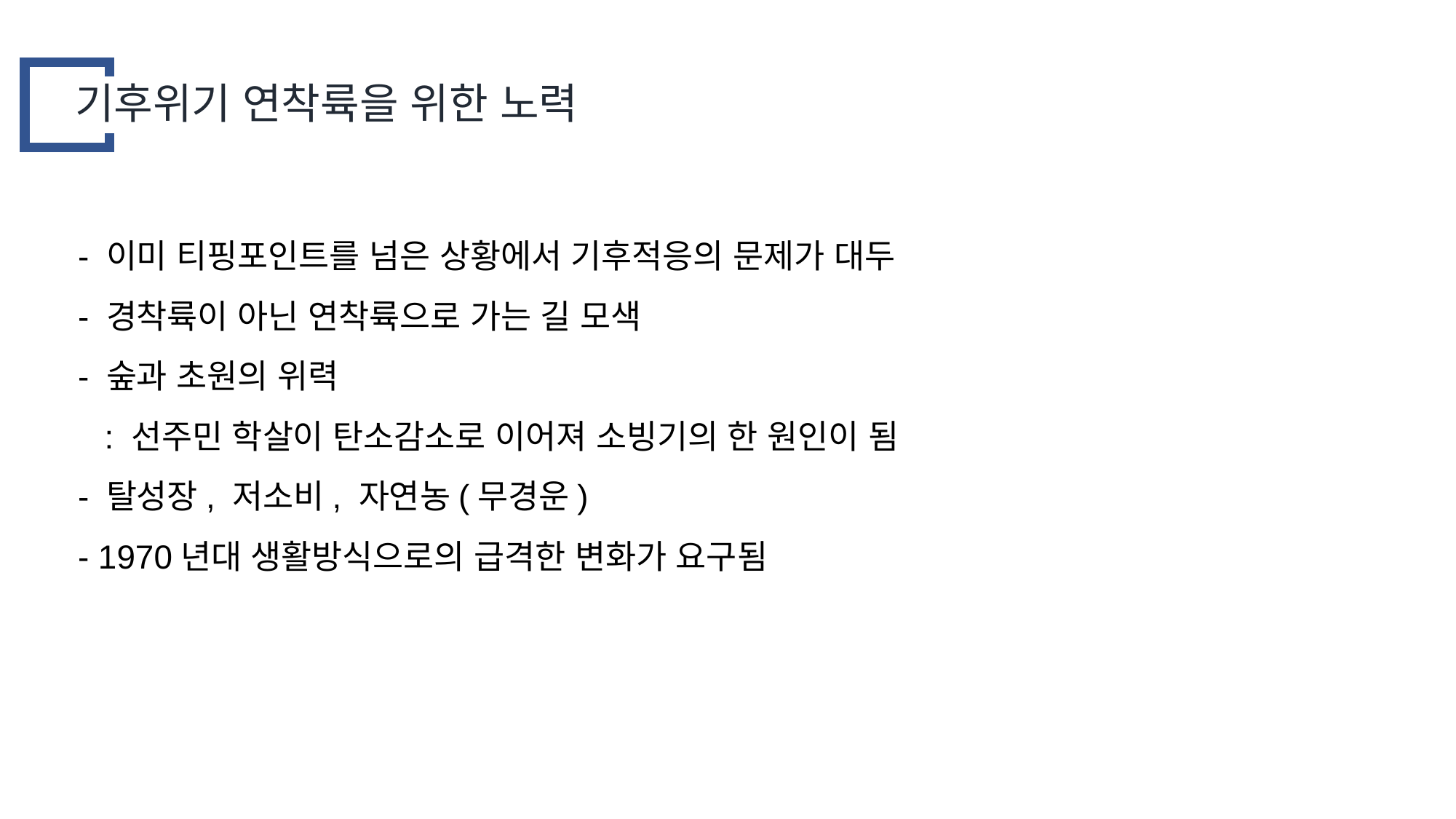

기후위기 연착륙을 위한 노력
- 이미 티핑포인트를 넘은 상황에서 기후적응의 문제가 대두
- 경착륙이 아닌 연착륙으로 가는 길 모색
- 숲과 초원의 위력
  : 선주민 학살이 탄소감소로 이어져 소빙기의 한 원인이 됨
- 탈성장, 저소비, 자연농(무경운)
- 1970년대 생활방식으로의 급격한 변화가 요구됨